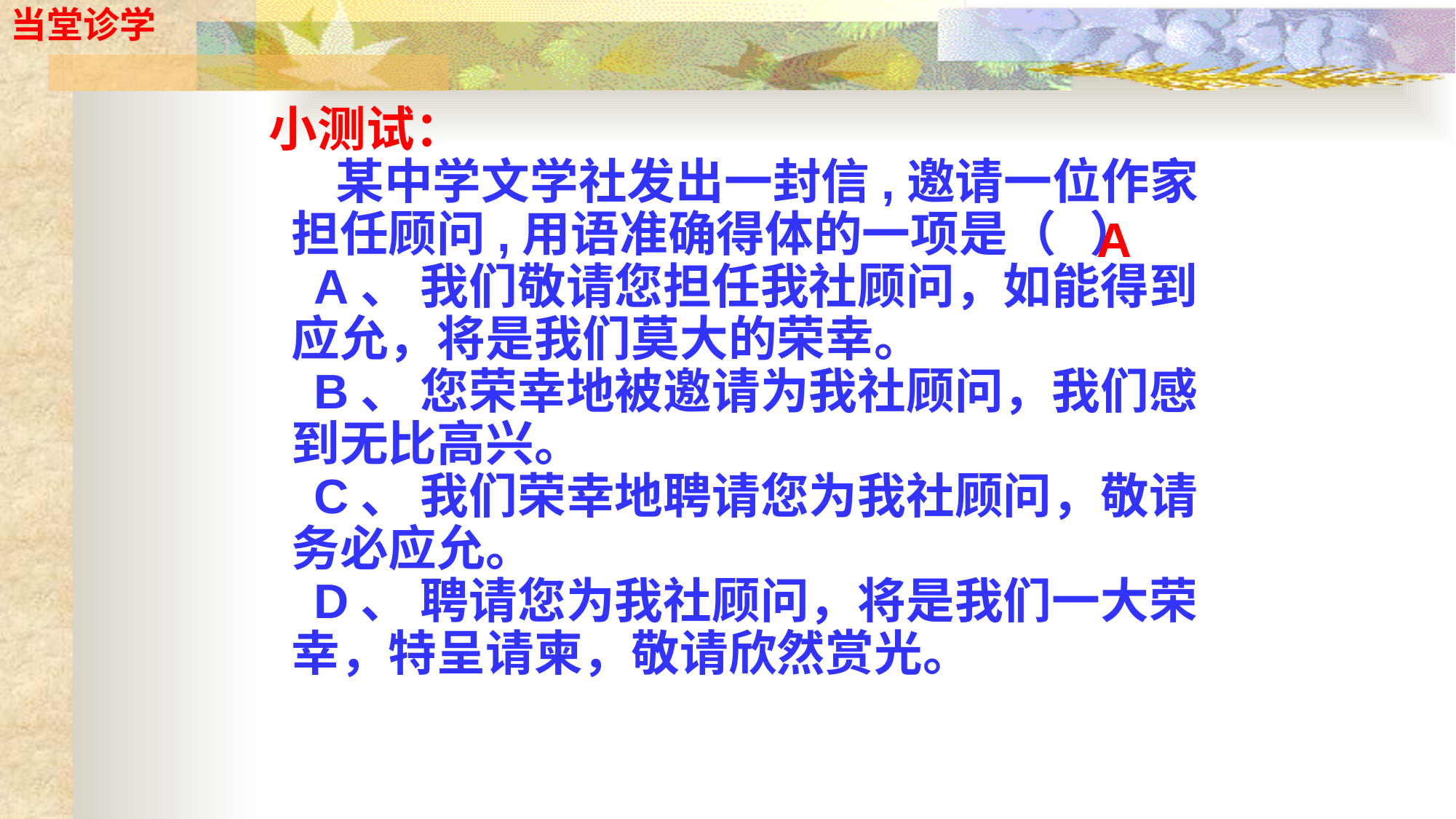

当堂诊学
  小测试：
    某中学文学社发出一封信,邀请一位作家担任顾问,用语准确得体的一项是（   ）
 A、 我们敬请您担任我社顾问，如能得到应允，将是我们莫大的荣幸。
 B、 您荣幸地被邀请为我社顾问，我们感到无比高兴。
 C、 我们荣幸地聘请您为我社顾问，敬请务必应允。
 D、 聘请您为我社顾问，将是我们一大荣幸，特呈请柬，敬请欣然赏光。
A